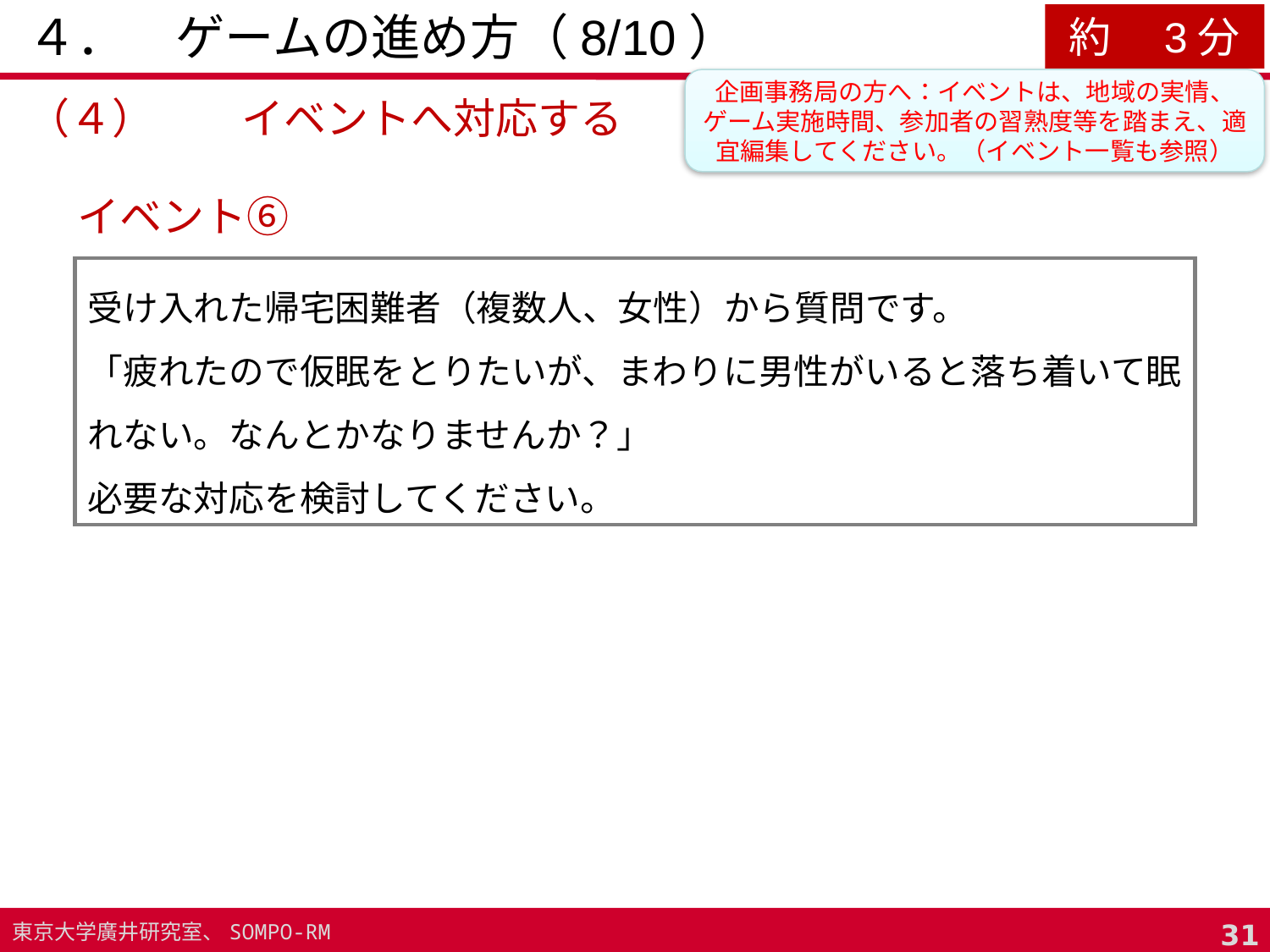

# ４．　ゲームの進め方（8/10）
約　3分
企画事務局の方へ：イベントは、地域の実情、ゲーム実施時間、参加者の習熟度等を踏まえ、適宜編集してください。（イベント一覧も参照）
（４）	イベントへ対応する
イベント⑥
受け入れた帰宅困難者（複数人、女性）から質問です。
「疲れたので仮眠をとりたいが、まわりに男性がいると落ち着いて眠れない。なんとかなりませんか？」
必要な対応を検討してください。
31